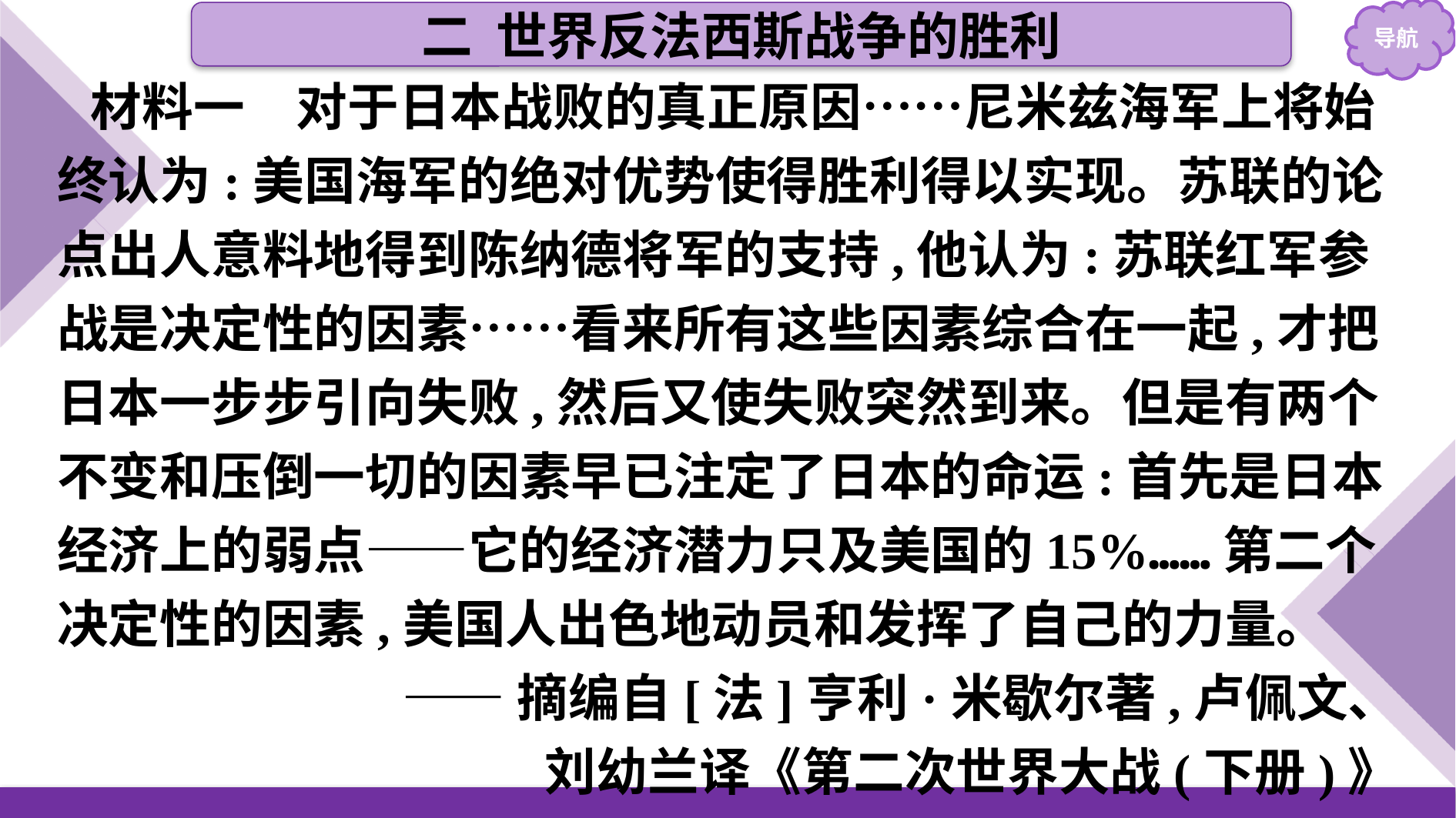

二  世界反法西斯战争的胜利
材料一　对于日本战败的真正原因……尼米兹海军上将始终认为:美国海军的绝对优势使得胜利得以实现。苏联的论点出人意料地得到陈纳德将军的支持,他认为:苏联红军参战是决定性的因素……看来所有这些因素综合在一起,才把日本一步步引向失败,然后又使失败突然到来。但是有两个不变和压倒一切的因素早已注定了日本的命运:首先是日本经济上的弱点——它的经济潜力只及美国的15%……第二个决定性的因素,美国人出色地动员和发挥了自己的力量。
——摘编自[法]亨利·米歇尔著,卢佩文、
刘幼兰译《第二次世界大战(下册)》